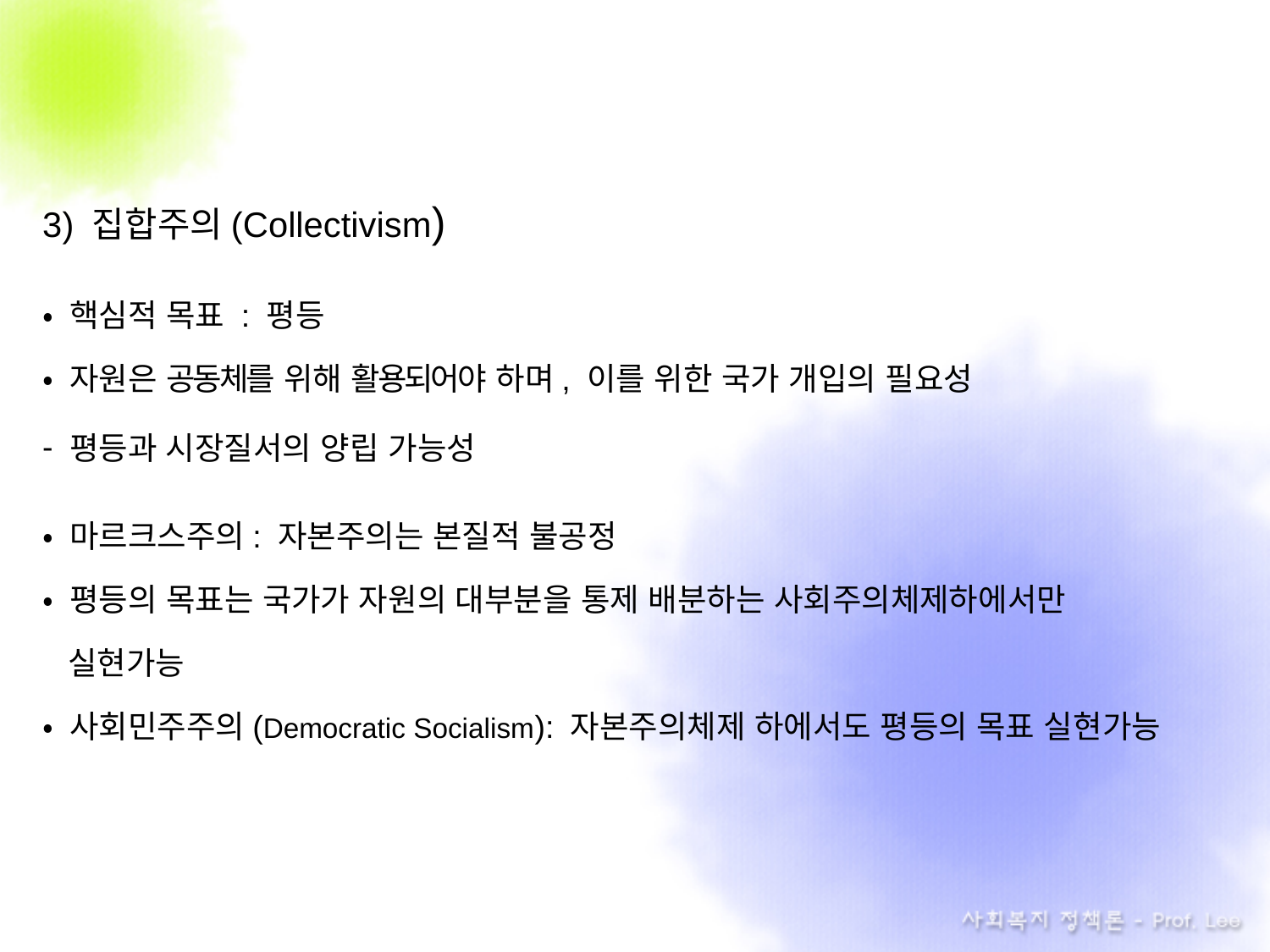

3) 집합주의(Collectivism)

• 핵심적 목표 : 평등
• 자원은 공동체를 위해 활용되어야 하며, 이를 위한 국가 개입의 필요성

 평등과 시장질서의 양립 가능성

• 마르크스주의: 자본주의는 본질적 불공정
• 평등의 목표는 국가가 자원의 대부분을 통제 배분하는 사회주의체제하에서만
  실현가능
• 사회민주주의(Democratic Socialism): 자본주의체제 하에서도 평등의 목표 실현가능